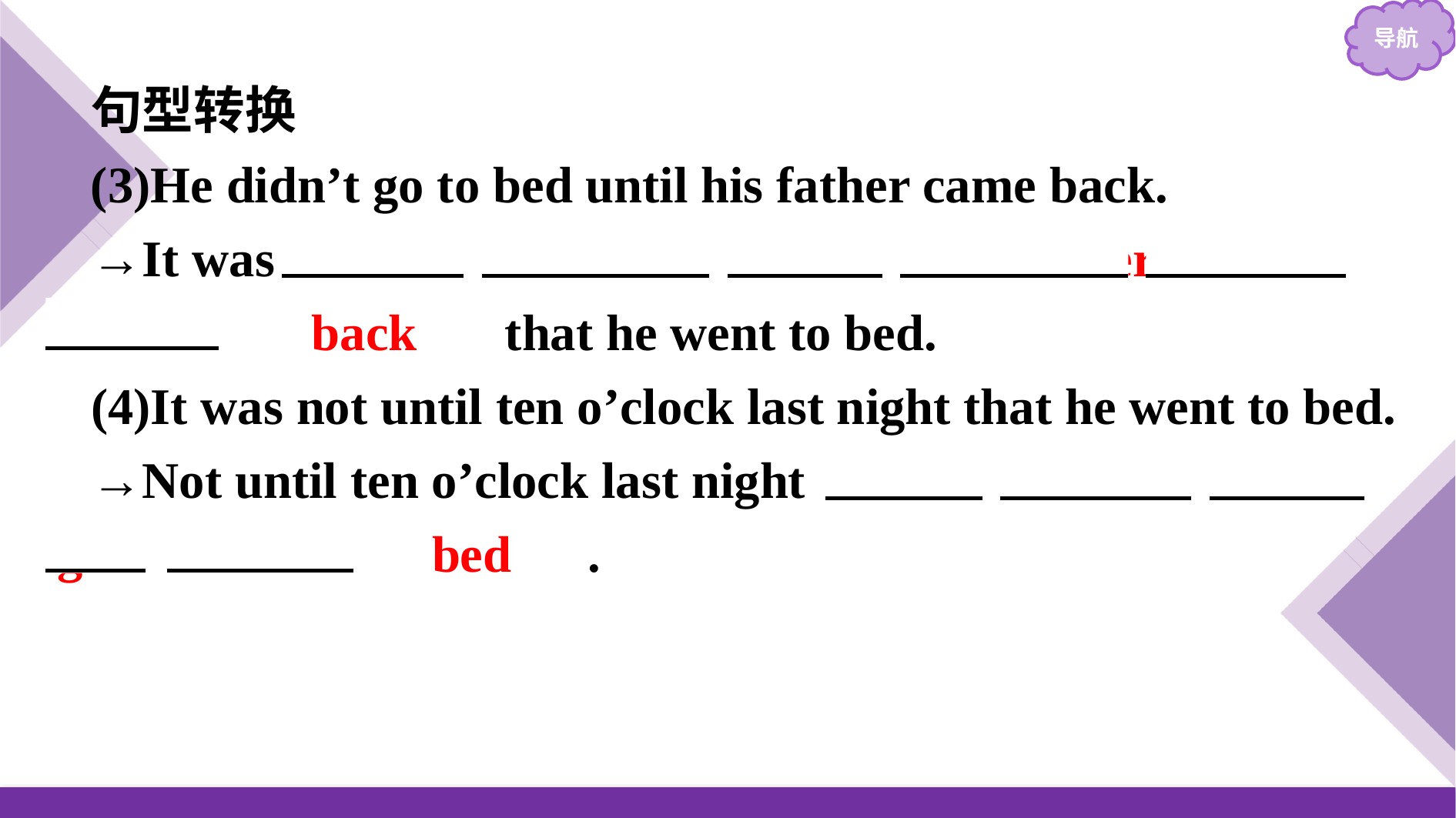

句型转换
(3)He didn’t go to bed until his father came back.
→It was 　not　 　until　 　his　 　father　 　came　 　back　 that he went to bed.
(4)It was not until ten o’clock last night that he went to bed.
→Not until ten o’clock last night 　did　 　he　 　go　 　to　 　bed　.